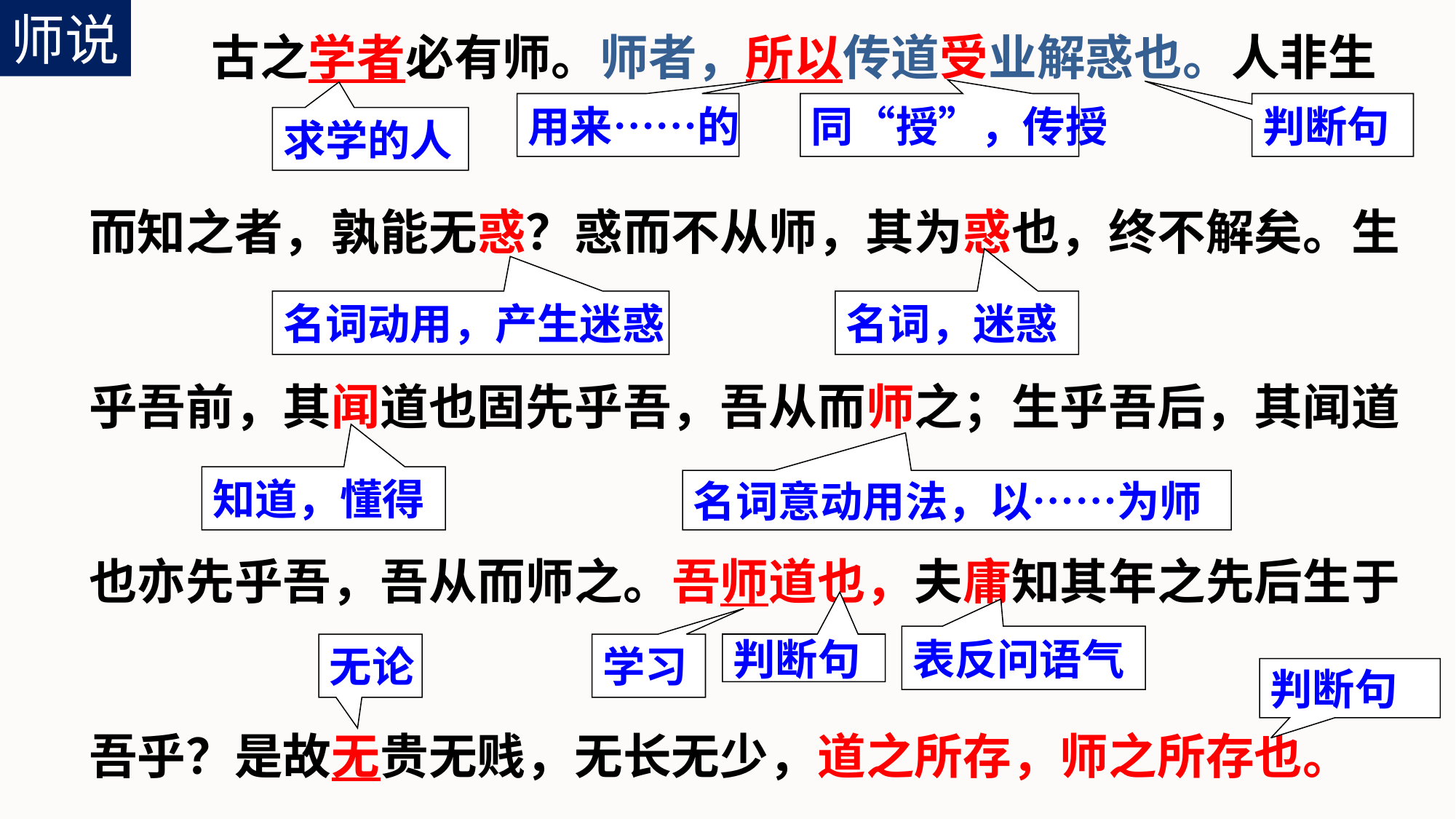

师说
          古之学者必有师。师者，所以传道受业解惑也。人非生

而知之者，孰能无惑？惑而不从师，其为惑也，终不解矣。生

乎吾前，其闻道也固先乎吾，吾从而师之；生乎吾后，其闻道

也亦先乎吾，吾从而师之。吾师道也，夫庸知其年之先后生于

吾乎？是故无贵无贱，无长无少，道之所存，师之所存也。
用来……的
同“授”，传授
判断句
求学的人
名词动用，产生迷惑
名词，迷惑
知道，懂得
名词意动用法，以……为师
表反问语气
无论
学习
判断句
判断句